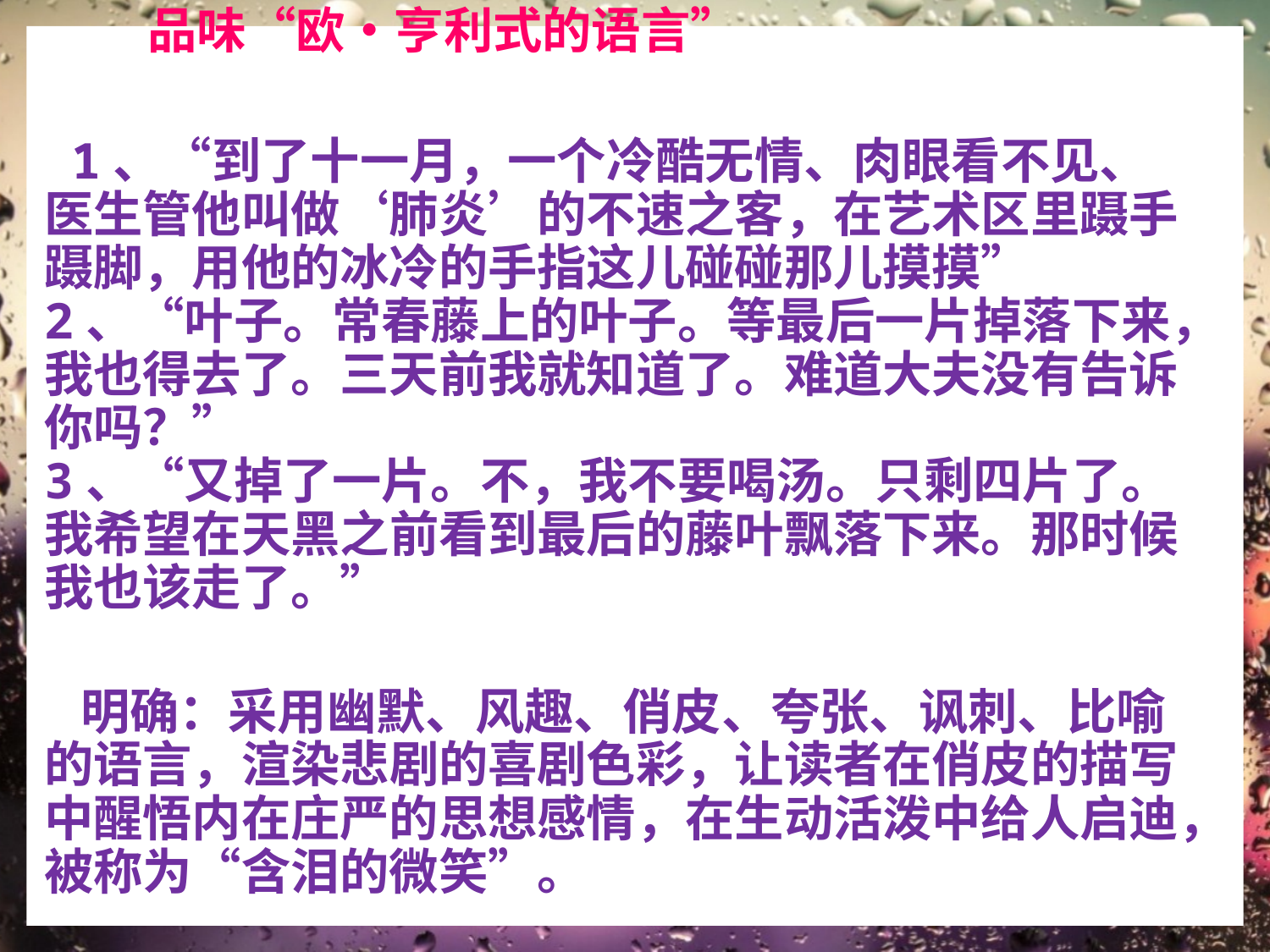

品味“欧•亨利式的语言”
  1、“到了十一月，一个冷酷无情、肉眼看不见、医生管他叫做‘肺炎’的不速之客，在艺术区里蹑手蹑脚，用他的冰冷的手指这儿碰碰那儿摸摸” 
2、“叶子。常春藤上的叶子。等最后一片掉落下来，我也得去了。三天前我就知道了。难道大夫没有告诉你吗？” 
3、“又掉了一片。不，我不要喝汤。只剩四片了。我希望在天黑之前看到最后的藤叶飘落下来。那时候我也该走了。”
     明确：采用幽默、风趣、俏皮、夸张、讽刺、比喻的语言，渲染悲剧的喜剧色彩，让读者在俏皮的描写中醒悟内在庄严的思想感情，在生动活泼中给人启迪，被称为“含泪的微笑”。